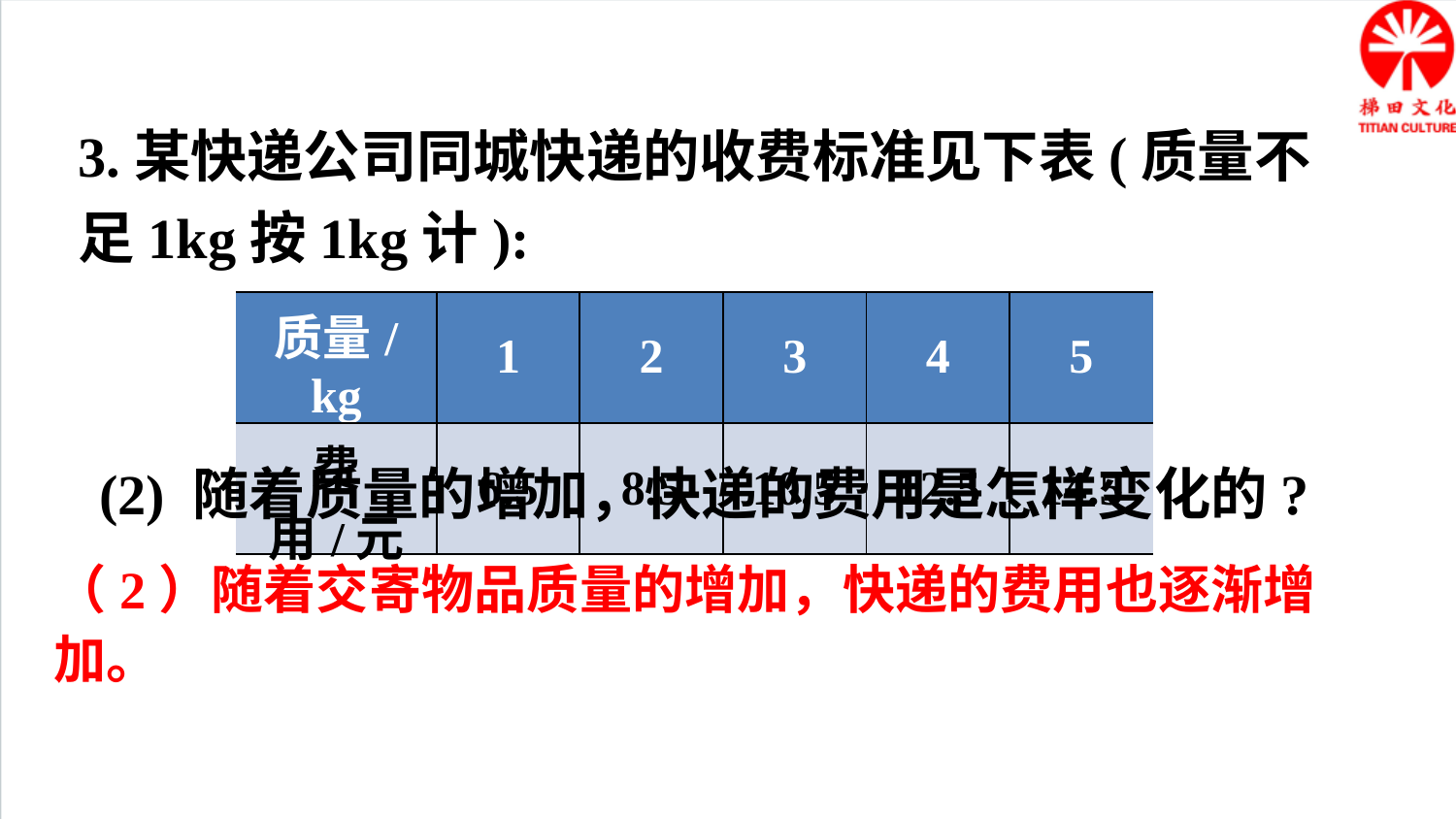

3.某快递公司同城快递的收费标准见下表(质量不足1kg按1kg计):
| 质量/kg | 1 | 2 | 3 | 4 | 5 |
| --- | --- | --- | --- | --- | --- |
| 费用/元 | 6.5 | 8.5 | 10.5 | 12.5 | 14.5 |
(2) 随着质量的增加，快递的费用是怎样变化的?
（2）随着交寄物品质量的增加，快递的费用也逐渐增加。